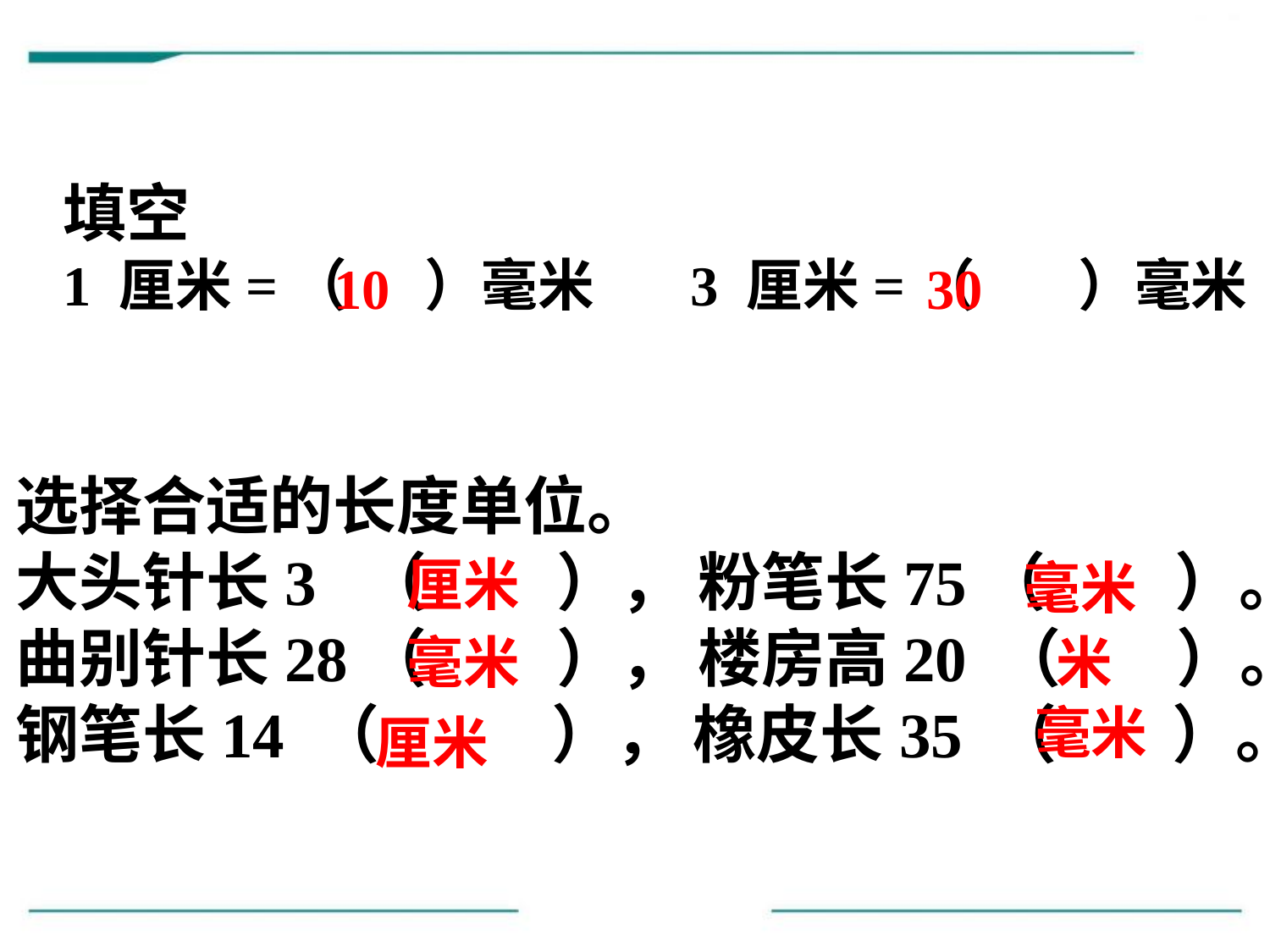

填空
1 厘米=（      ）毫米 　 3 厘米=（        ）毫米
10
30
选择合适的长度单位。
大头针长3  （         ）， 粉笔长75（         ）。
曲别针长28（         ）， 楼房高20 （        ）。
钢笔长14 （            ）， 橡皮长35 （        ）。
厘米
毫米
毫米
米
毫米
厘米